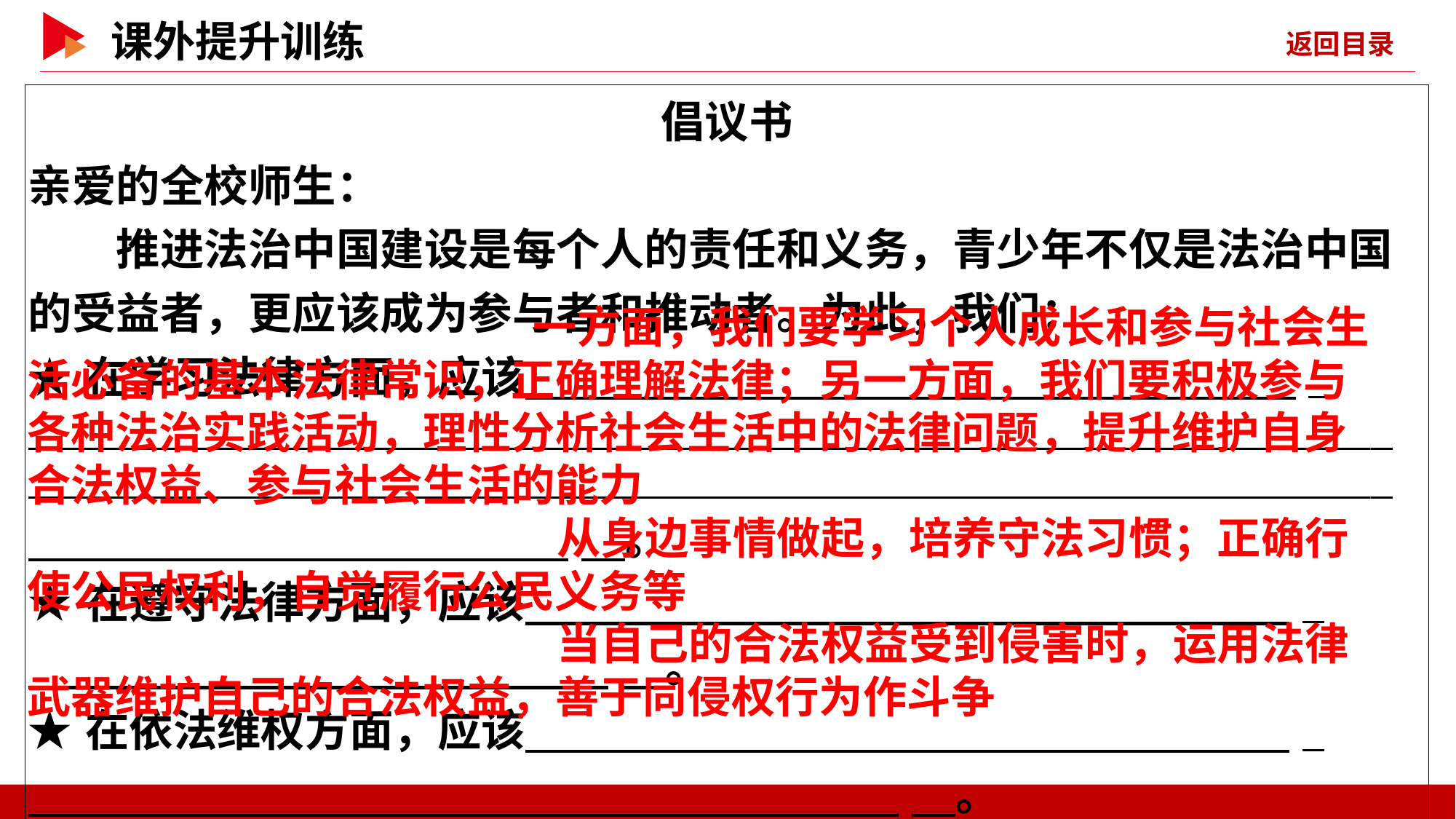

| 倡议书 亲爱的全校师生： 　　推进法治中国建设是每个人的责任和义务，青少年不仅是法治中国的受益者，更应该成为参与者和推动者。为此，我们： ★在学习法律方面，应该 \_ \_ \_ 　。  ★在遵守法律方面，应该　 \_ 　。  ★在依法维权方面，应该　 \_ 　。  校团委会 |
| --- |
 一方面，我们要学习个人成长和参与社会生
活必备的基本法律常识，正确理解法律；另一方面，我们要积极参与
各种法治实践活动，理性分析社会生活中的法律问题，提升维护自身
合法权益、参与社会生活的能力
　从身边事情做起，培养守法习惯；正确行
使公民权利，自觉履行公民义务等
　当自己的合法权益受到侵害时，运用法律
武器维护自己的合法权益，善于同侵权行为作斗争